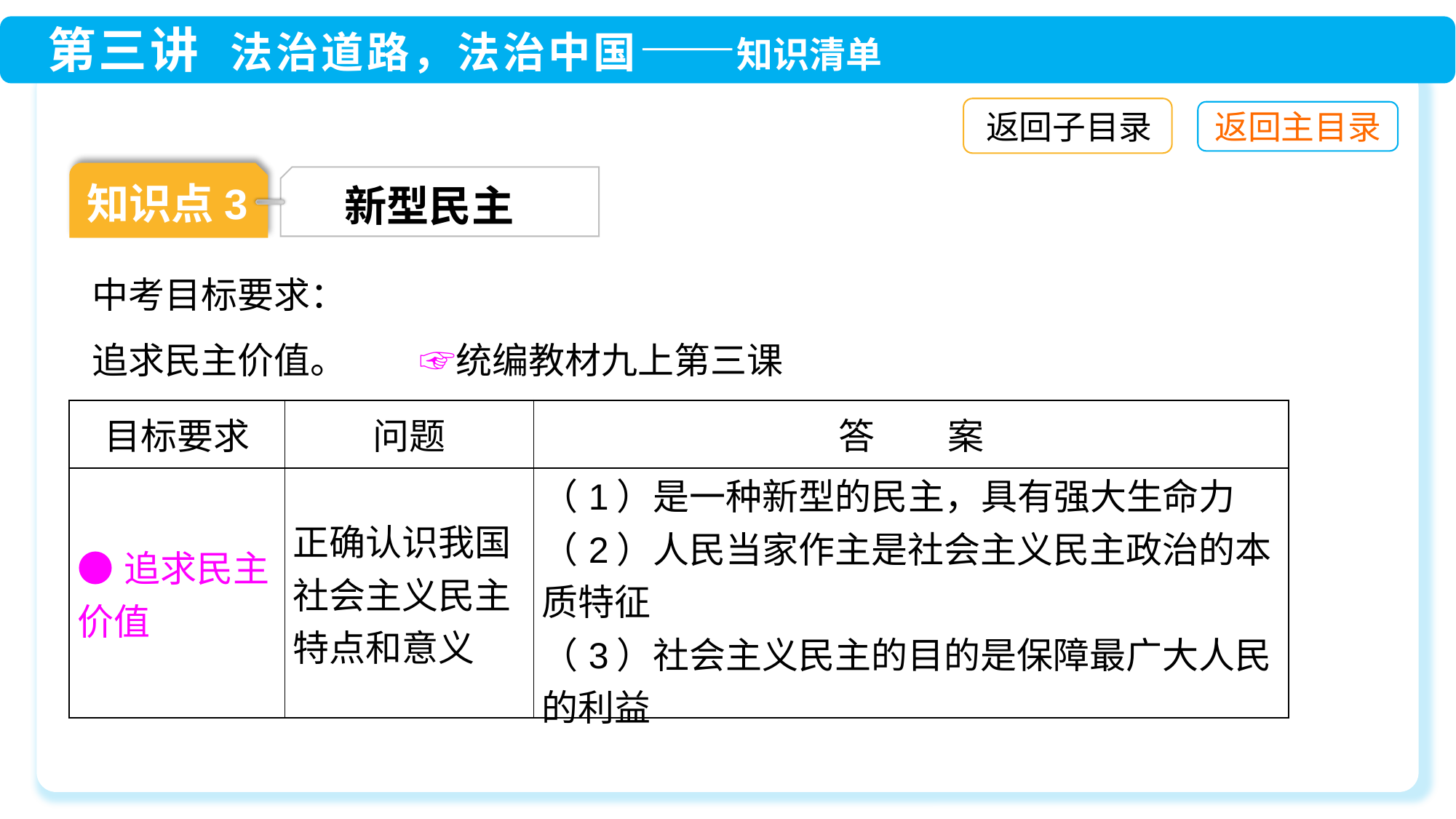

返回子目录
知识点3
新型民主

中考目标要求：
追求民主价值。　　☞统编教材九上第三课
| 目标要求 | 问题 | 答　　案 |
| --- | --- | --- |
| ●追求民主价值 | 正确认识我国社会主义民主特点和意义 | （1）是一种新型的民主，具有强大生命力 （2）人民当家作主是社会主义民主政治的本质特征 （3）社会主义民主的目的是保障最广大人民的利益 |